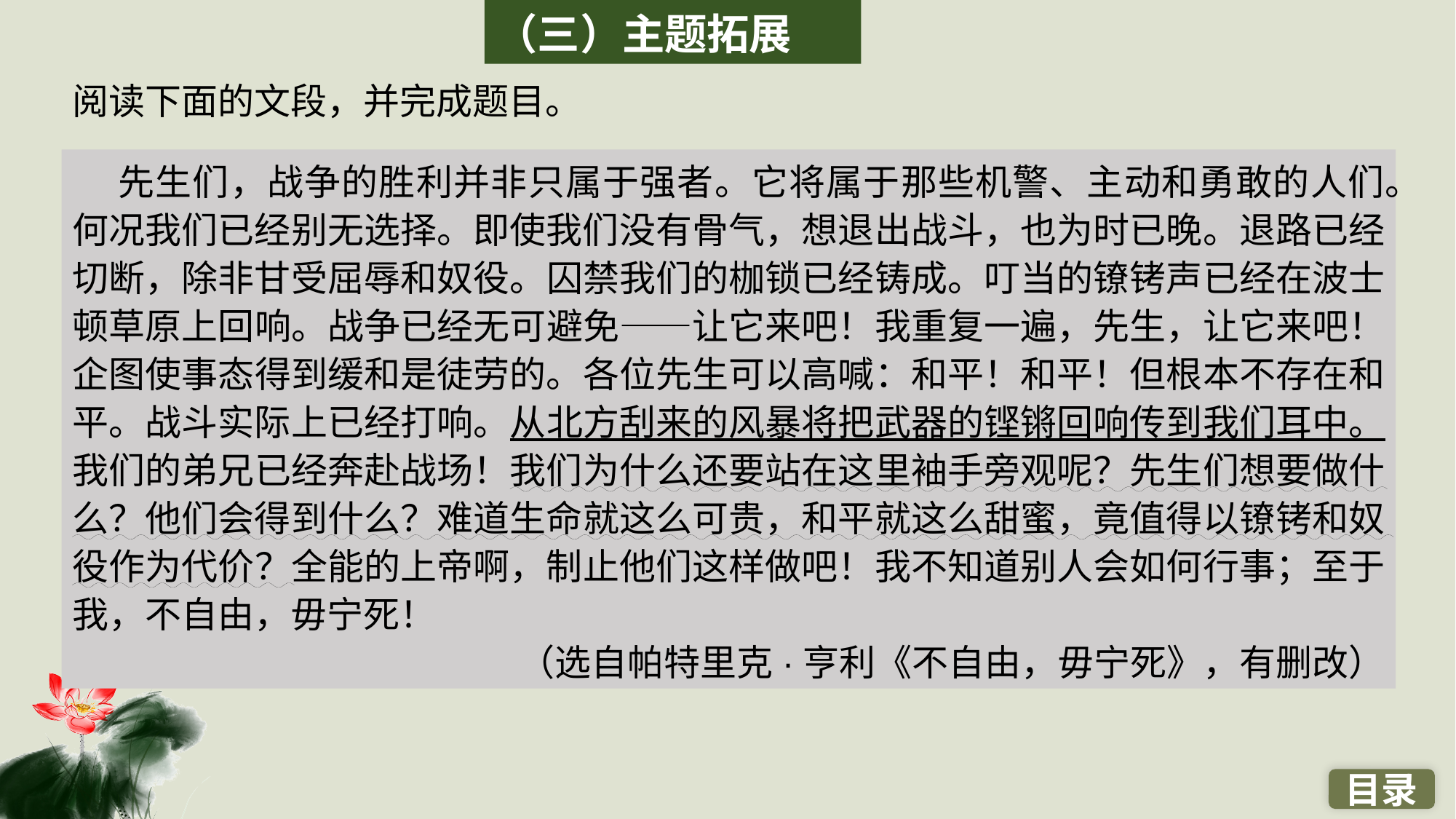

（三）主题拓展
阅读下面的文段，并完成题目。
    先生们，战争的胜利并非只属于强者。它将属于那些机警、主动和勇敢的人们。何况我们已经别无选择。即使我们没有骨气，想退出战斗，也为时已晚。退路已经切断，除非甘受屈辱和奴役。囚禁我们的枷锁已经铸成。叮当的镣铐声已经在波士顿草原上回响。战争已经无可避免——让它来吧！我重复一遍，先生，让它来吧！企图使事态得到缓和是徒劳的。各位先生可以高喊：和平！和平！但根本不存在和平。战斗实际上已经打响。从北方刮来的风暴将把武器的铿锵回响传到我们耳中。我们的弟兄已经奔赴战场！我们为什么还要站在这里袖手旁观呢？先生们想要做什么？他们会得到什么？难道生命就这么可贵，和平就这么甜蜜，竟值得以镣铐和奴役作为代价？全能的上帝啊，制止他们这样做吧！我不知道别人会如何行事；至于我，不自由，毋宁死！
（选自帕特里克·亨利《不自由，毋宁死》，有删改）